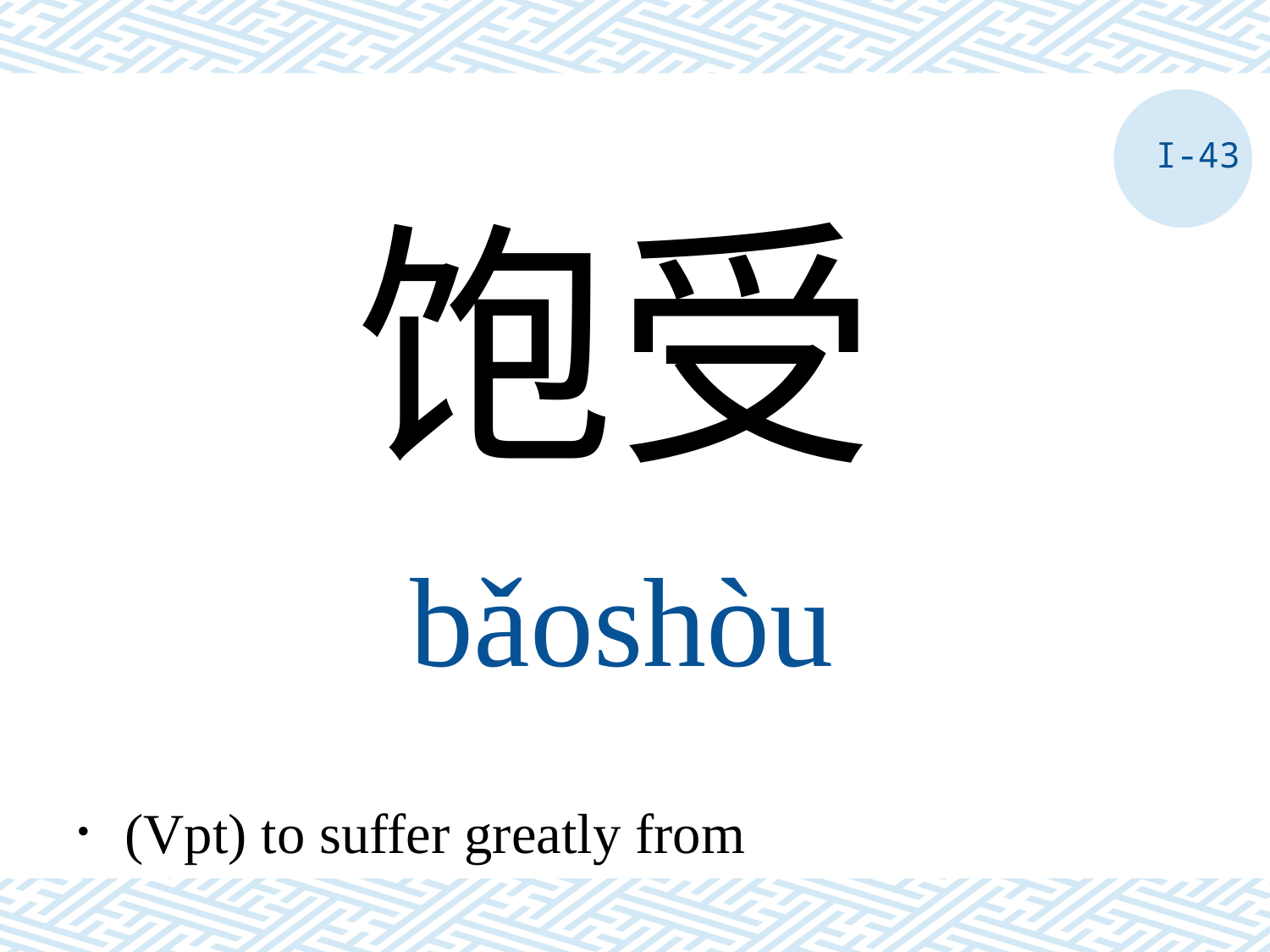

I-43

饱受
bǎoshòu
．(Vpt) to suffer greatly from